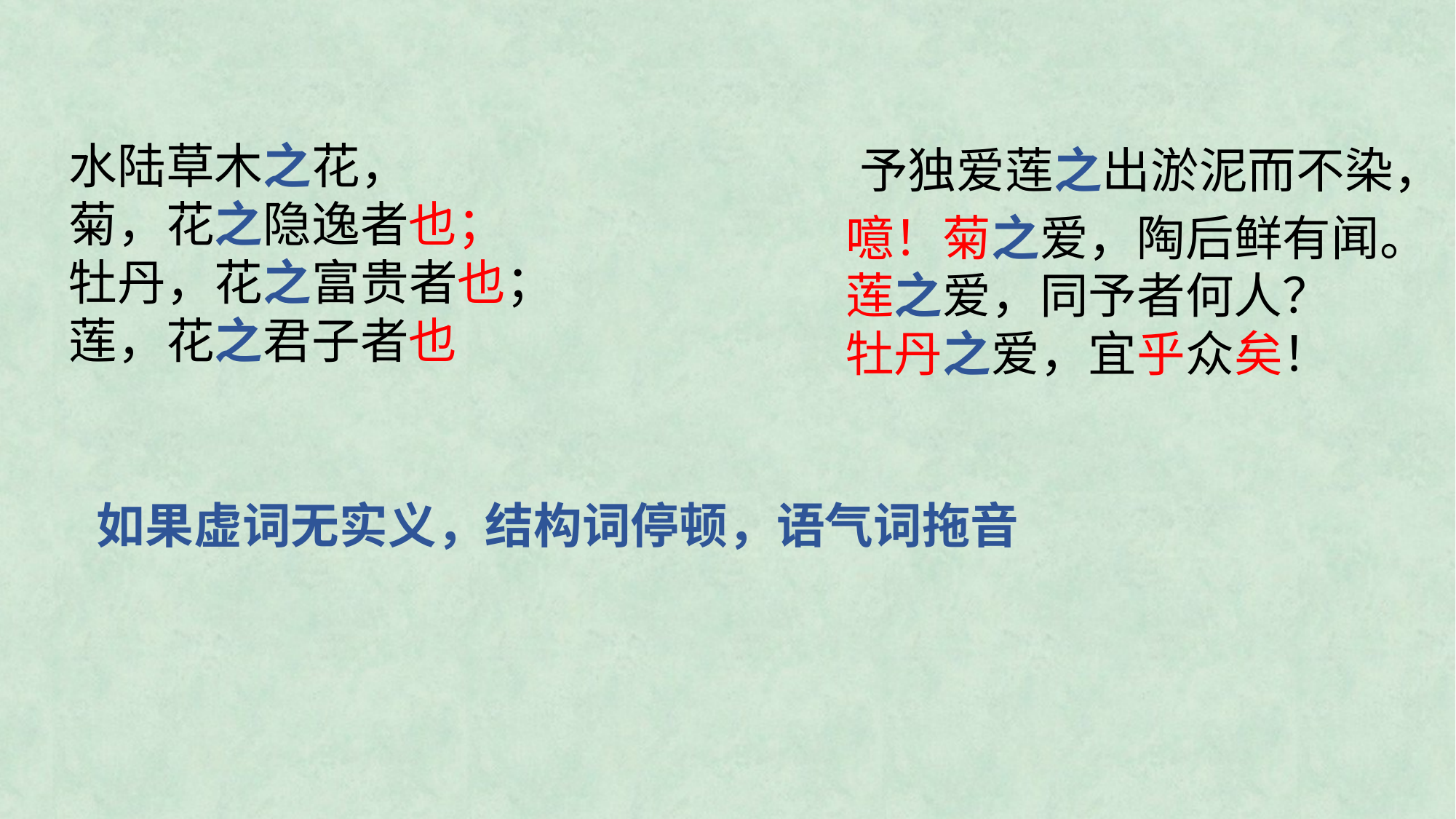

水陆草木之花，
菊，花之隐逸者也；
牡丹，花之富贵者也；
莲，花之君子者也
予独爱莲之出淤泥而不染，

噫！菊之爱，陶后鲜有闻。
莲之爱，同予者何人？
牡丹之爱，宜乎众矣！
如果虚词无实义，结构词停顿，语气词拖音